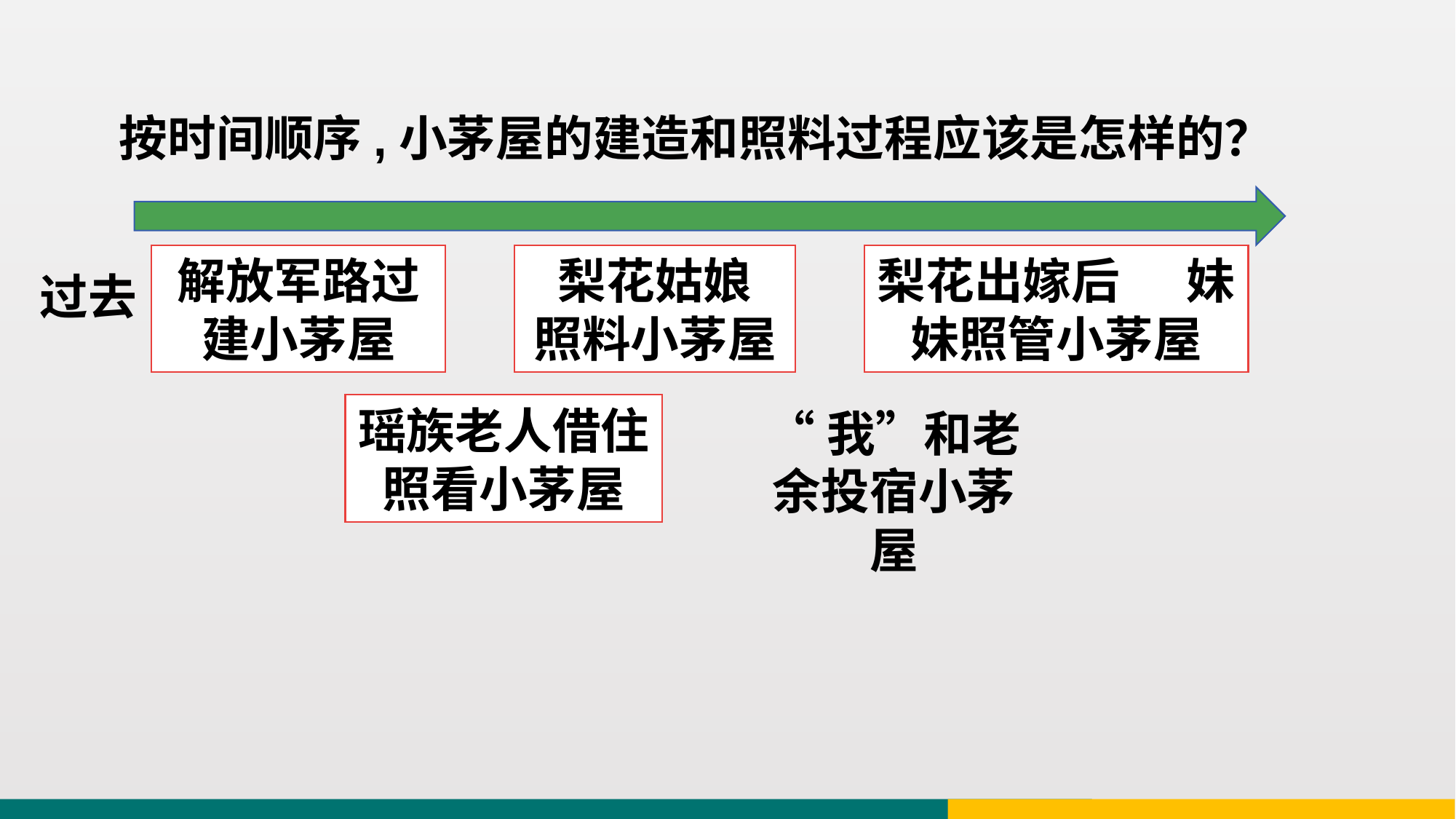

按时间顺序,小茅屋的建造和照料过程应该是怎样的？

解放军路过建小茅屋
梨花姑娘
照料小茅屋
梨花出嫁后      妹妹照管小茅屋
过去                                               现在
瑶族老人借住照看小茅屋
“我”和老余投宿小茅屋